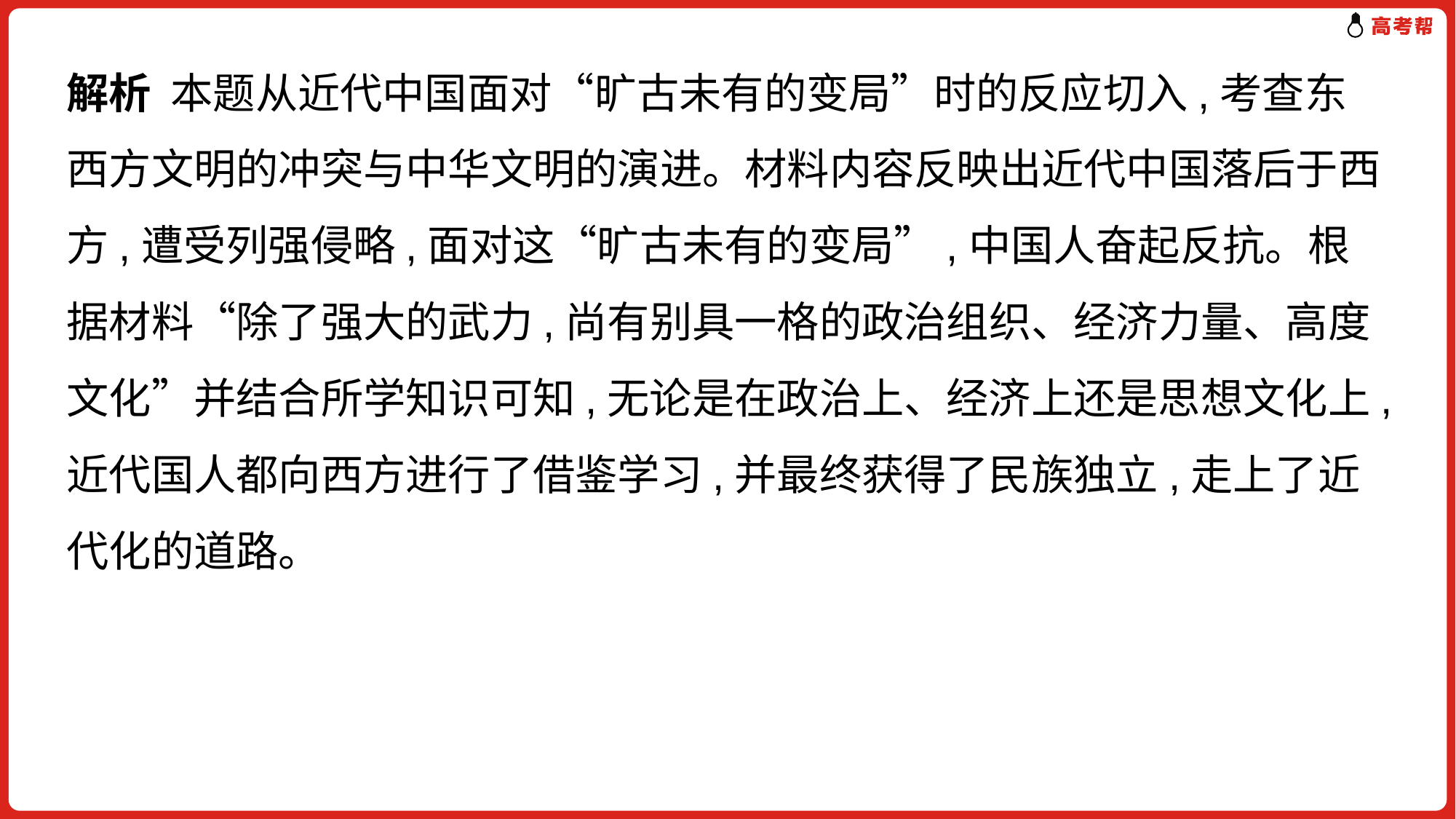

解析  本题从近代中国面对“旷古未有的变局”时的反应切入,考查东西方文明的冲突与中华文明的演进。材料内容反映出近代中国落后于西方,遭受列强侵略,面对这“旷古未有的变局”,中国人奋起反抗。根据材料“除了强大的武力,尚有别具一格的政治组织、经济力量、高度文化”并结合所学知识可知,无论是在政治上、经济上还是思想文化上,近代国人都向西方进行了借鉴学习,并最终获得了民族独立,走上了近代化的道路。